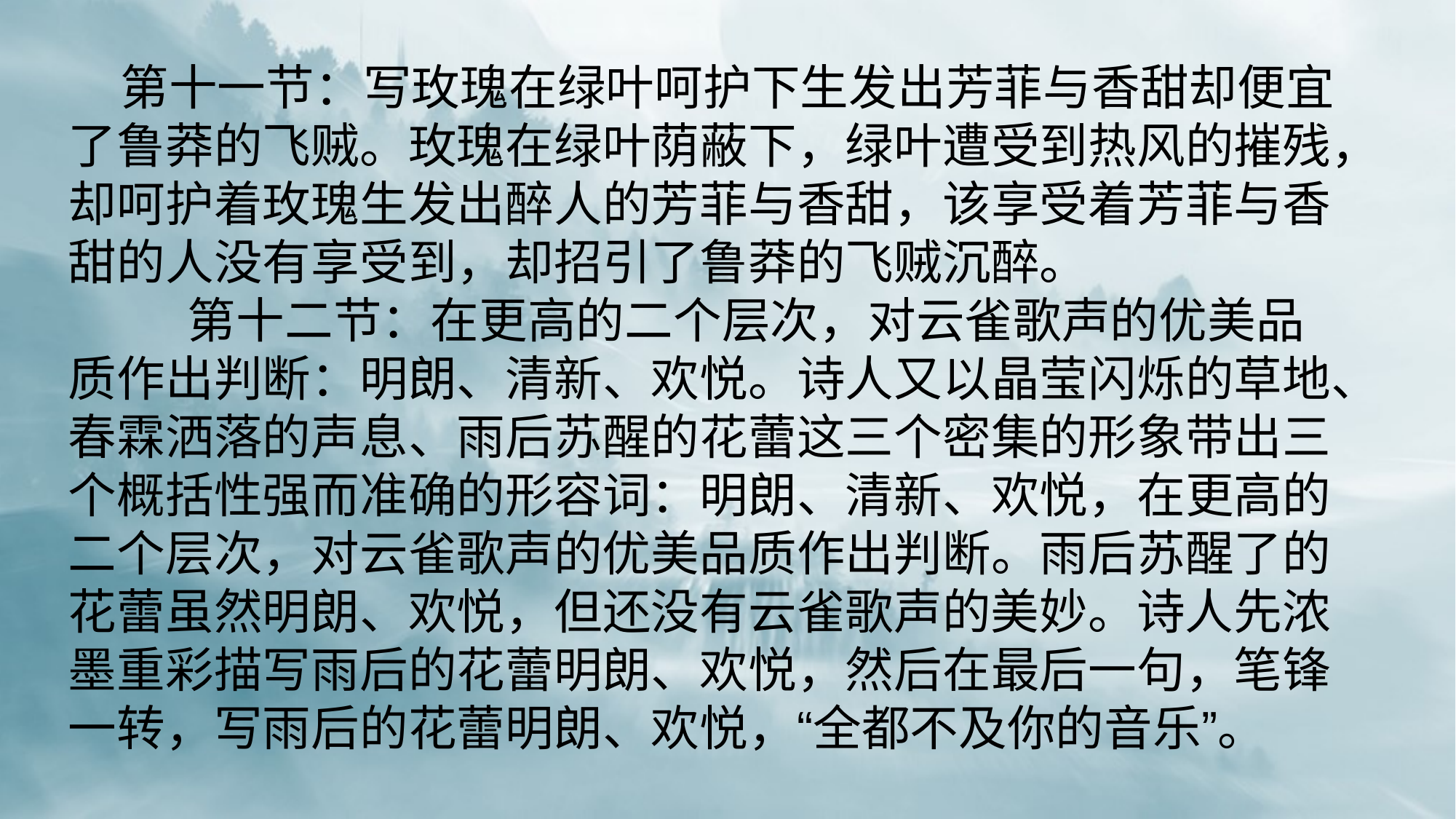

第十一节：写玫瑰在绿叶呵护下生发出芳菲与香甜却便宜了鲁莽的飞贼。玫瑰在绿叶荫蔽下，绿叶遭受到热风的摧残，却呵护着玫瑰生发出醉人的芳菲与香甜，该享受着芳菲与香甜的人没有享受到，却招引了鲁莽的飞贼沉醉。
        第十二节：在更高的二个层次，对云雀歌声的优美品质作出判断：明朗、清新、欢悦。诗人又以晶莹闪烁的草地、春霖洒落的声息、雨后苏醒的花蕾这三个密集的形象带出三个概括性强而准确的形容词：明朗、清新、欢悦，在更高的二个层次，对云雀歌声的优美品质作出判断。雨后苏醒了的花蕾虽然明朗、欢悦，但还没有云雀歌声的美妙。诗人先浓墨重彩描写雨后的花蕾明朗、欢悦，然后在最后一句，笔锋一转，写雨后的花蕾明朗、欢悦，“全都不及你的音乐”。